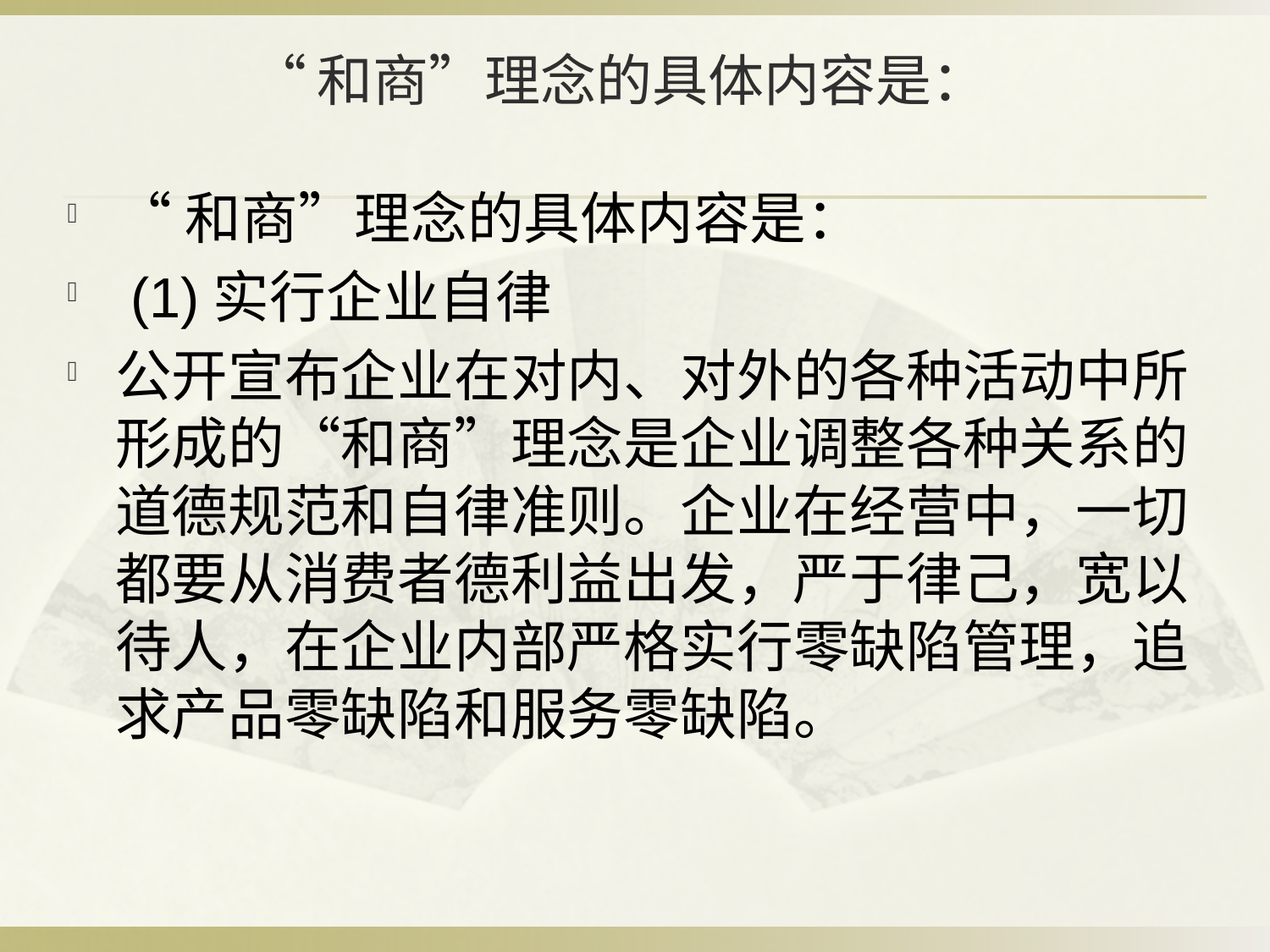

# “和商”理念的具体内容是：
“和商”理念的具体内容是：
 (1)实行企业自律
公开宣布企业在对内、对外的各种活动中所形成的“和商”理念是企业调整各种关系的道德规范和自律准则。企业在经营中，一切都要从消费者德利益出发，严于律己，宽以待人，在企业内部严格实行零缺陷管理，追求产品零缺陷和服务零缺陷。